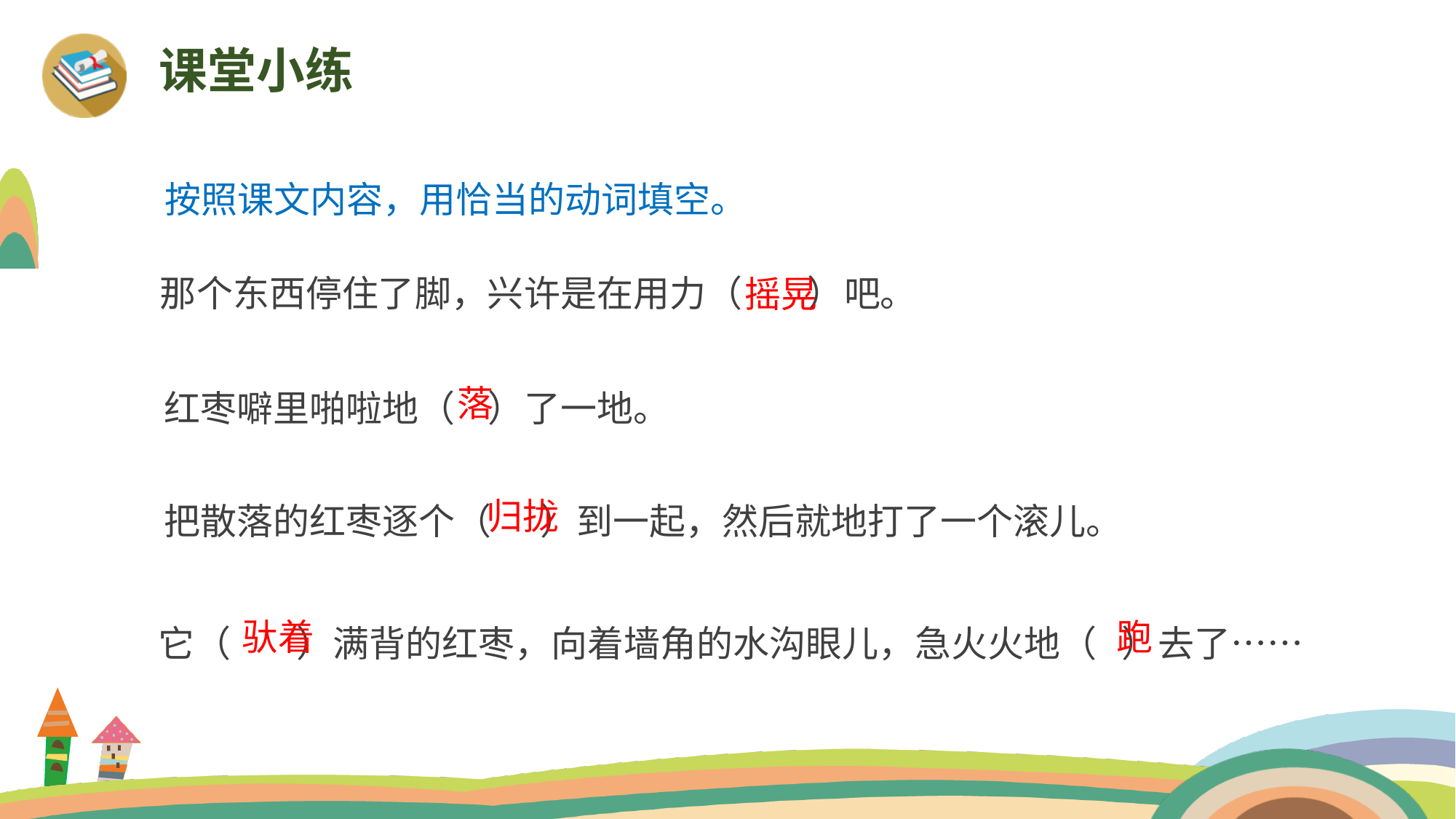

课堂小练
按照课文内容，用恰当的动词填空。
那个东西停住了脚，兴许是在用力（        ）吧。
摇晃
红枣噼里啪啦地（    ）了一地。
落
把散落的红枣逐个（      ）到一起，然后就地打了一个滚儿。
归拢
它（        ）满背的红枣，向着墙角的水沟眼儿，急火火地（   ）去了……
驮着
跑